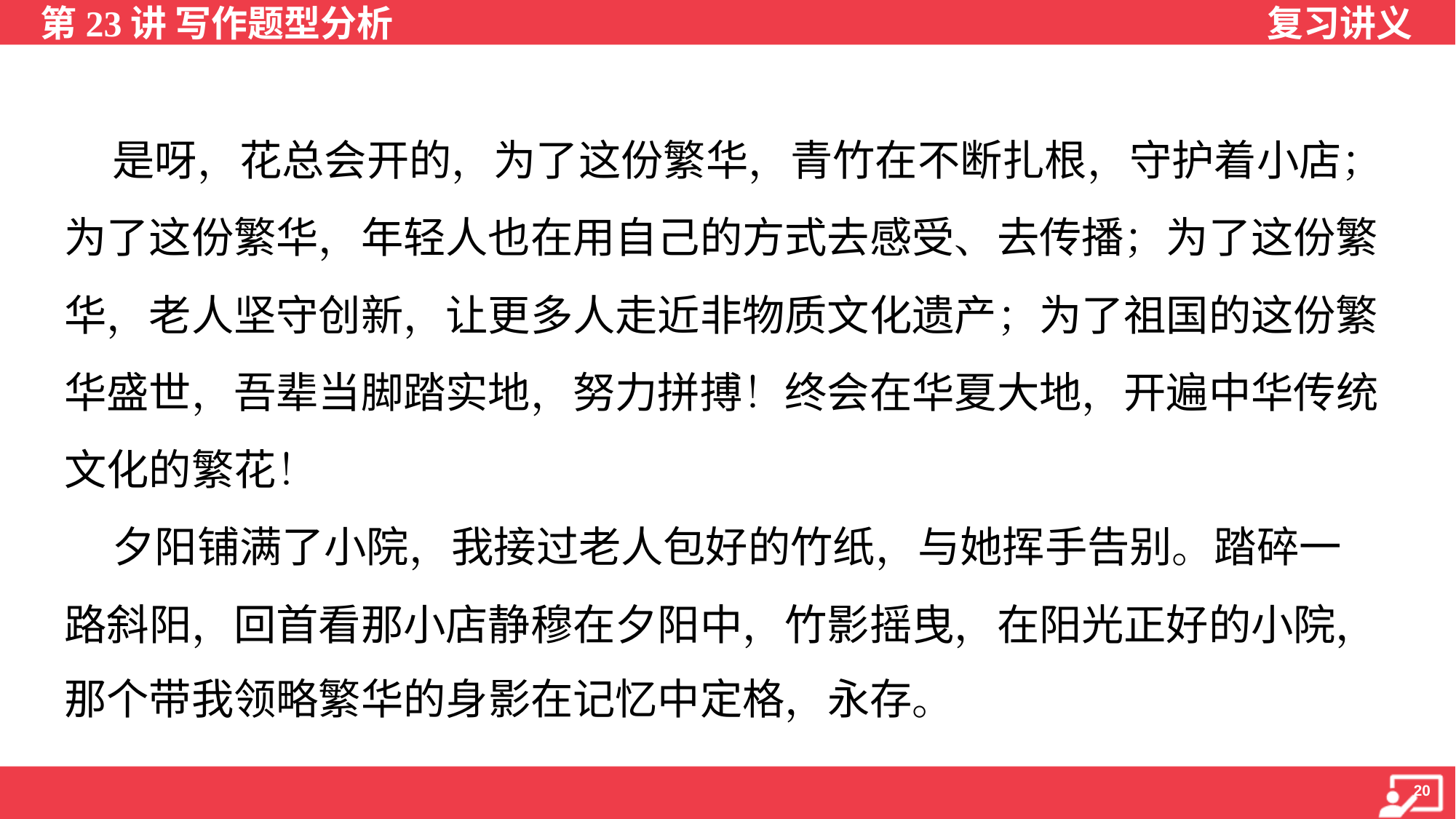

是呀，花总会开的，为了这份繁华，青竹在不断扎根，守护着小店；
为了这份繁华，年轻人也在用自己的方式去感受、去传播；为了这份繁
华，老人坚守创新，让更多人走近非物质文化遗产；为了祖国的这份繁
华盛世，吾辈当脚踏实地，努力拼搏！终会在华夏大地，开遍中华传统
文化的繁花！
    夕阳铺满了小院，我接过老人包好的竹纸，与她挥手告别。踏碎一
路斜阳，回首看那小店静穆在夕阳中，竹影摇曳，在阳光正好的小院，
那个带我领略繁华的身影在记忆中定格，永存。